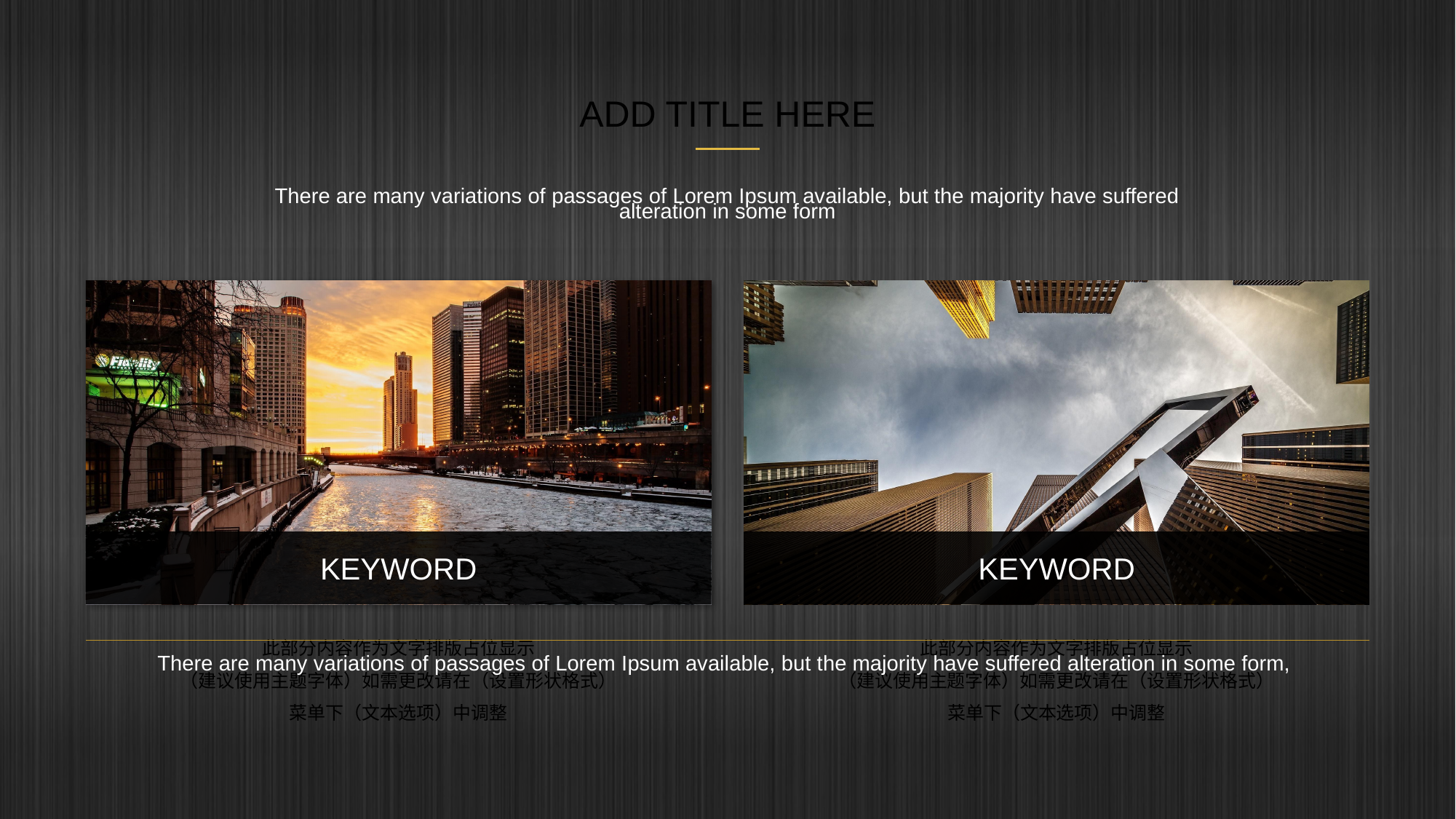

ADD TITLE HERE
There are many variations of passages of Lorem Ipsum available, but the majority have suffered alteration in some form

KEYWORD
此部分内容作为文字排版占位显示
（建议使用主题字体）如需更改请在（设置形状格式）
菜单下（文本选项）中调整

KEYWORD
此部分内容作为文字排版占位显示
（建议使用主题字体）如需更改请在（设置形状格式）
菜单下（文本选项）中调整
There are many variations of passages of Lorem Ipsum available, but the majority have suffered alteration in some form,